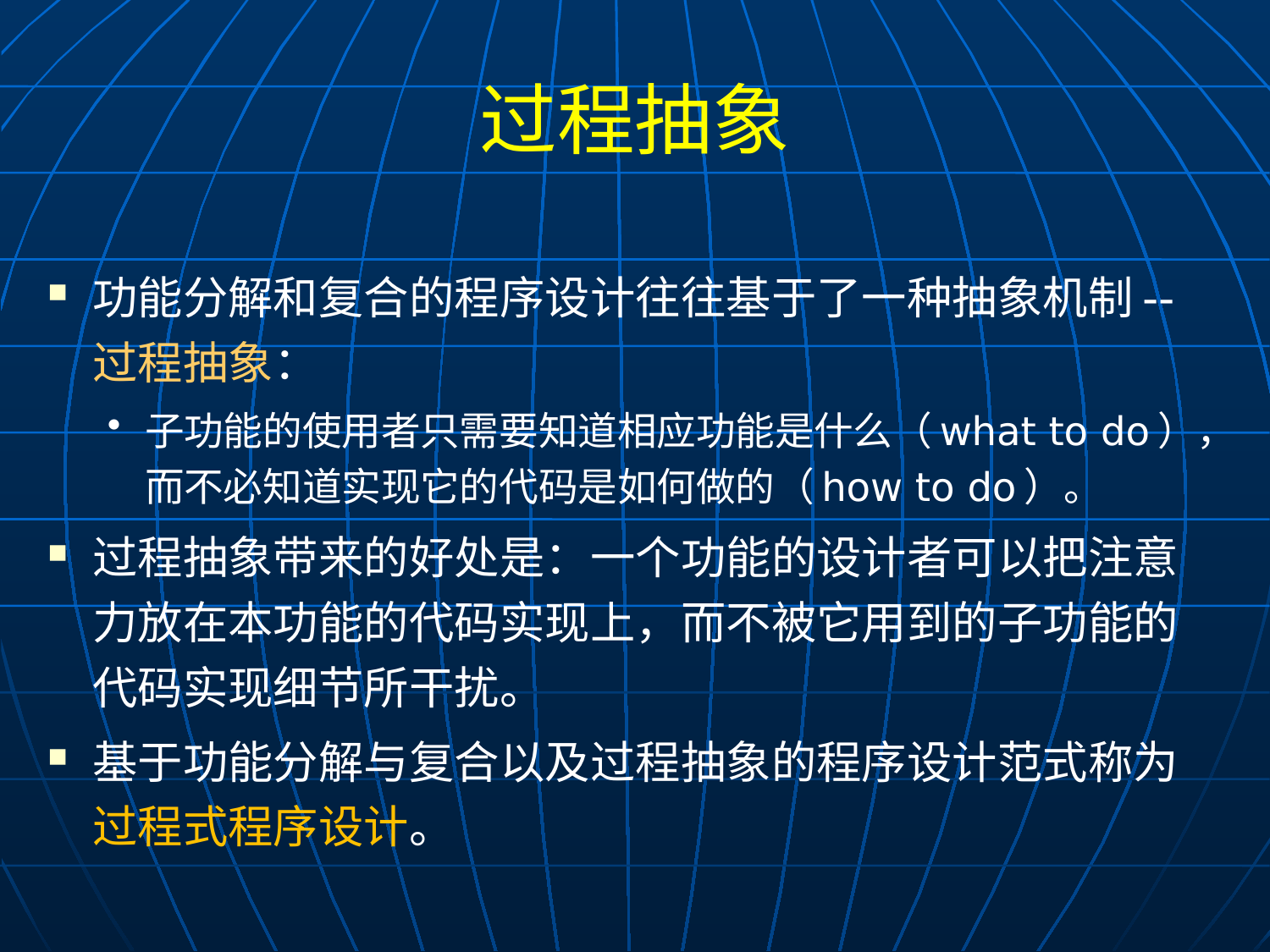

# 过程抽象
功能分解和复合的程序设计往往基于了一种抽象机制--过程抽象：
子功能的使用者只需要知道相应功能是什么（what to do），而不必知道实现它的代码是如何做的（how to do）。
过程抽象带来的好处是：一个功能的设计者可以把注意力放在本功能的代码实现上，而不被它用到的子功能的代码实现细节所干扰。
基于功能分解与复合以及过程抽象的程序设计范式称为过程式程序设计。